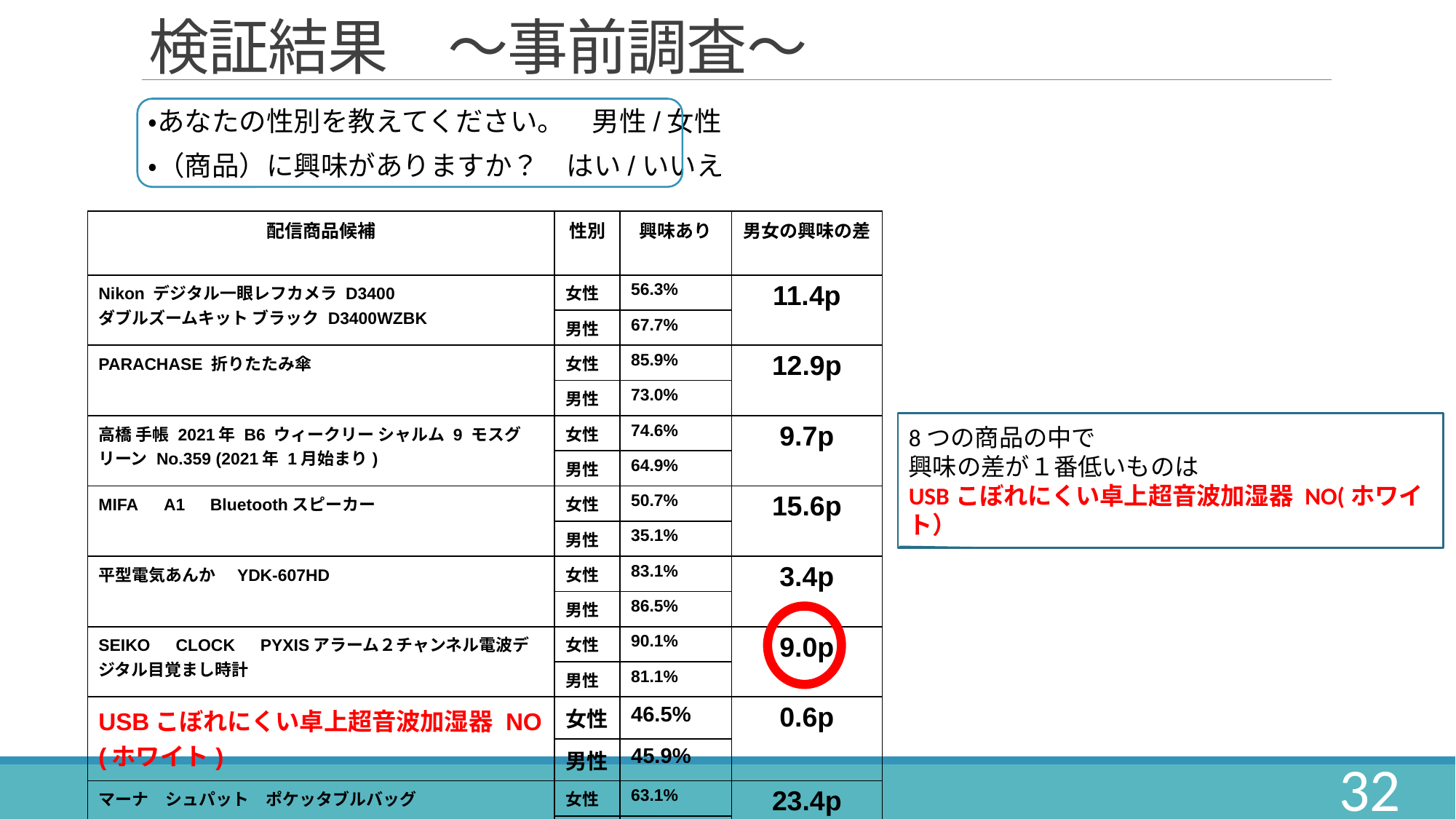

# 検証結果　～事前調査～
・あなたの性別を教えてください。　男性/女性

・（商品）に興味がありますか？　はい/いいえ
| 配信商品候補 | 性別 | 興味あり | 男女の興味の差 |
| --- | --- | --- | --- |
| Nikon デジタル一眼レフカメラ D3400 ダブルズームキット ブラック D3400WZBK | 女性 | 56.3% | 11.4p |
|  | 男性 | 67.7% |  |
| PARACHASE 折りたたみ傘 | 女性 | 85.9% | 12.9p |
|  | 男性 | 73.0% |  |
| 高橋 手帳 2021年 B6 ウィークリー シャルム 9 モスグリーン No.359 (2021年 1月始まり) | 女性 | 74.6% | 9.7p |
|  | 男性 | 64.9% |  |
| MIFA　A1　Bluetoothスピーカー | 女性 | 50.7% | 15.6p |
|  | 男性 | 35.1% |  |
| 平型電気あんか　YDK-607HD | 女性 | 83.1% | 3.4p |
|  | 男性 | 86.5% |  |
| SEIKO　CLOCK　PYXISアラーム２チャンネル電波デジタル目覚まし時計 | 女性 | 90.1% | 9.0p |
|  | 男性 | 81.1% |  |
| USBこぼれにくい卓上超音波加湿器 NO (ホワイト) | 女性 | 46.5% | 0.6p |
|  | 男性 | 45.9% |  |
| マーナ　シュパット　ポケッタブルバッグ | 女性 | 63.1% | 23.4p |
|  | 男性 | 86.5% |  |
8つの商品の中で
興味の差が１番低いものは
USBこぼれにくい卓上超音波加湿器 NO(ホワイト）

32